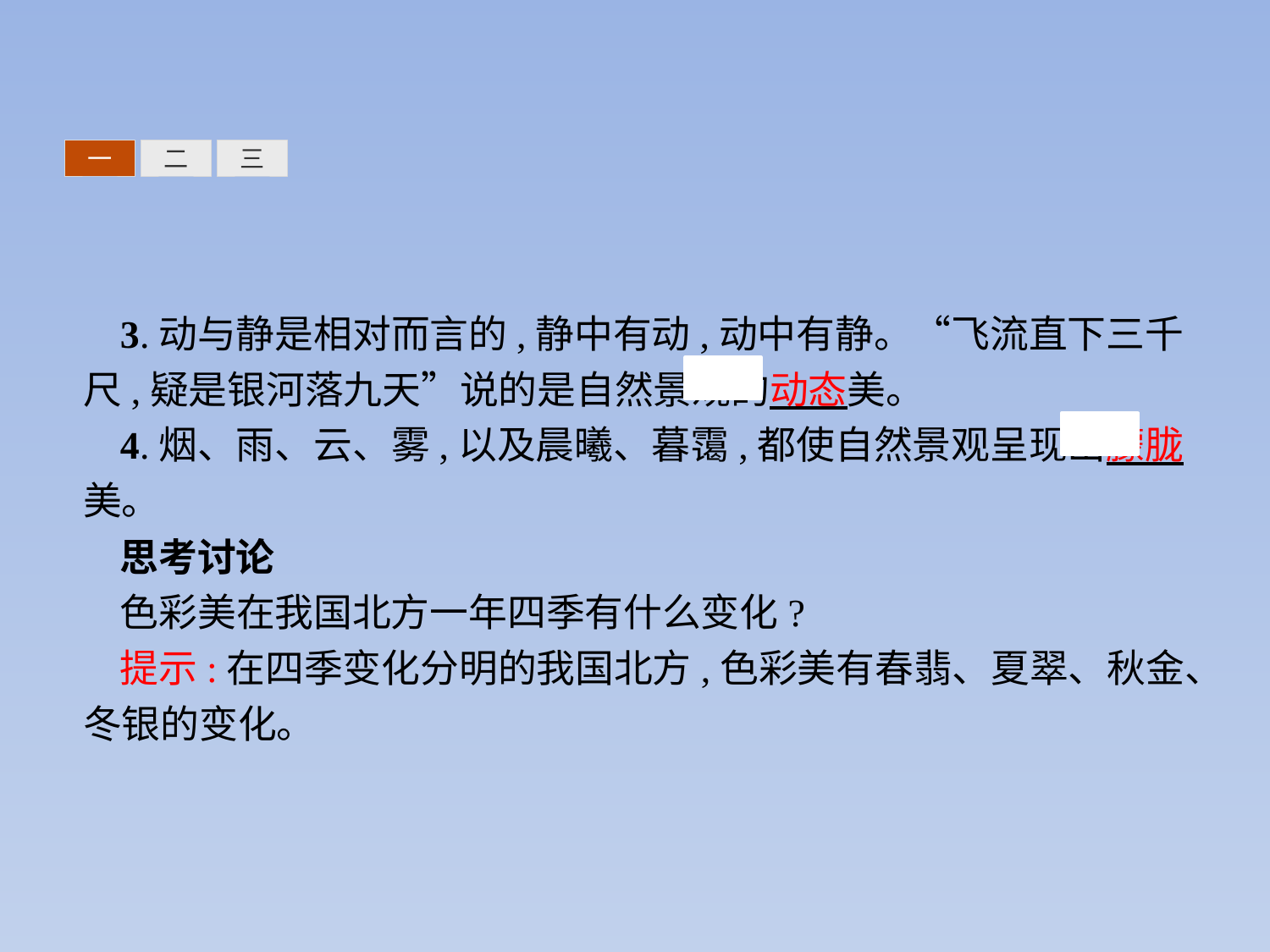

三
一
二
3.动与静是相对而言的,静中有动,动中有静。“飞流直下三千尺,疑是银河落九天”说的是自然景观的动态美。
4.烟、雨、云、雾,以及晨曦、暮霭,都使自然景观呈现出朦胧美。
思考讨论
色彩美在我国北方一年四季有什么变化?
提示:在四季变化分明的我国北方,色彩美有春翡、夏翠、秋金、冬银的变化。